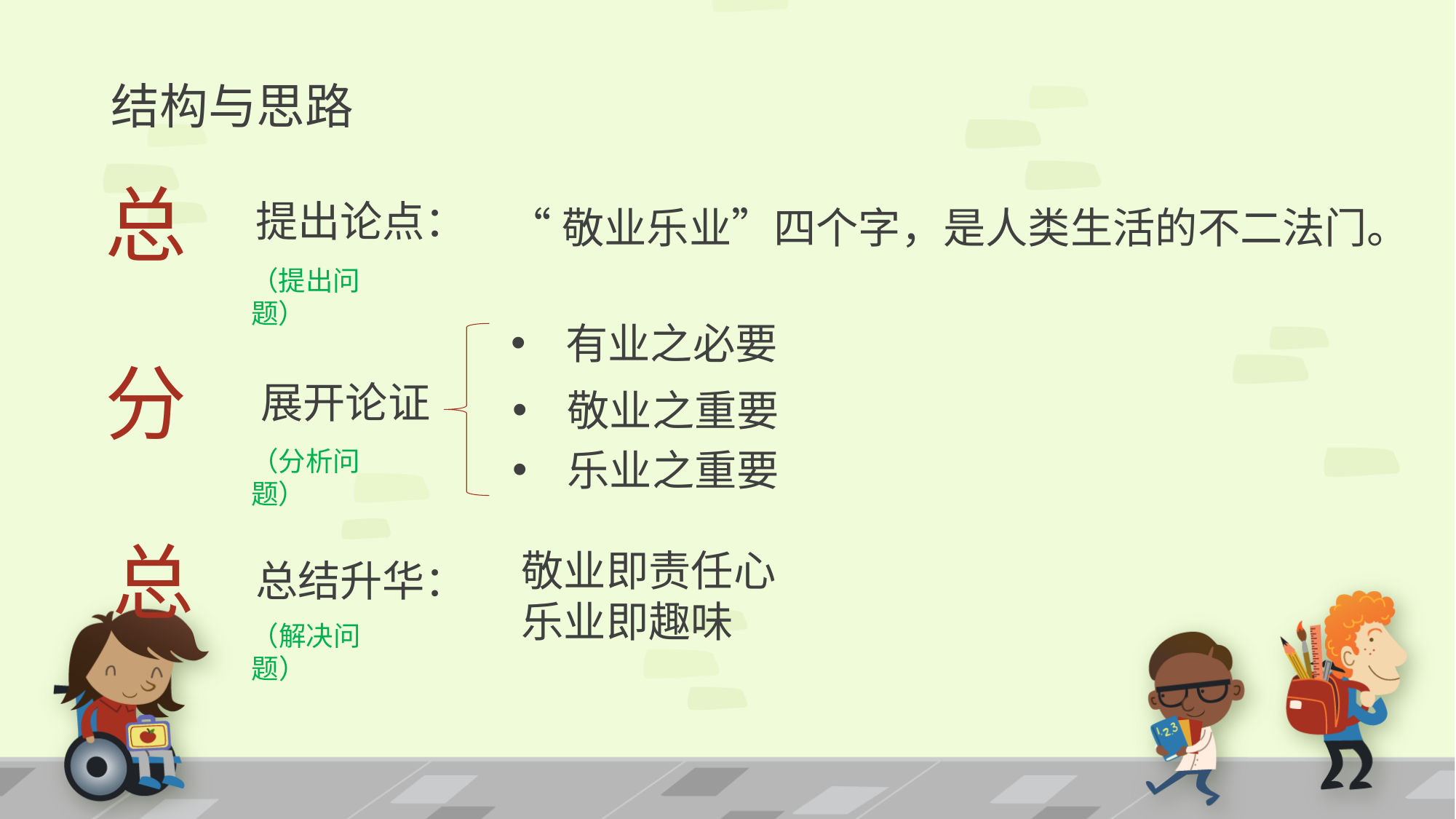

# 结构与思路
总
提出论点：
“敬业乐业”四个字，是人类生活的不二法门。
（提出问题）
有业之必要

分
展开论证
敬业之重要
乐业之重要
（分析问题）
总
敬业即责任心
乐业即趣味
总结升华：
（解决问题）